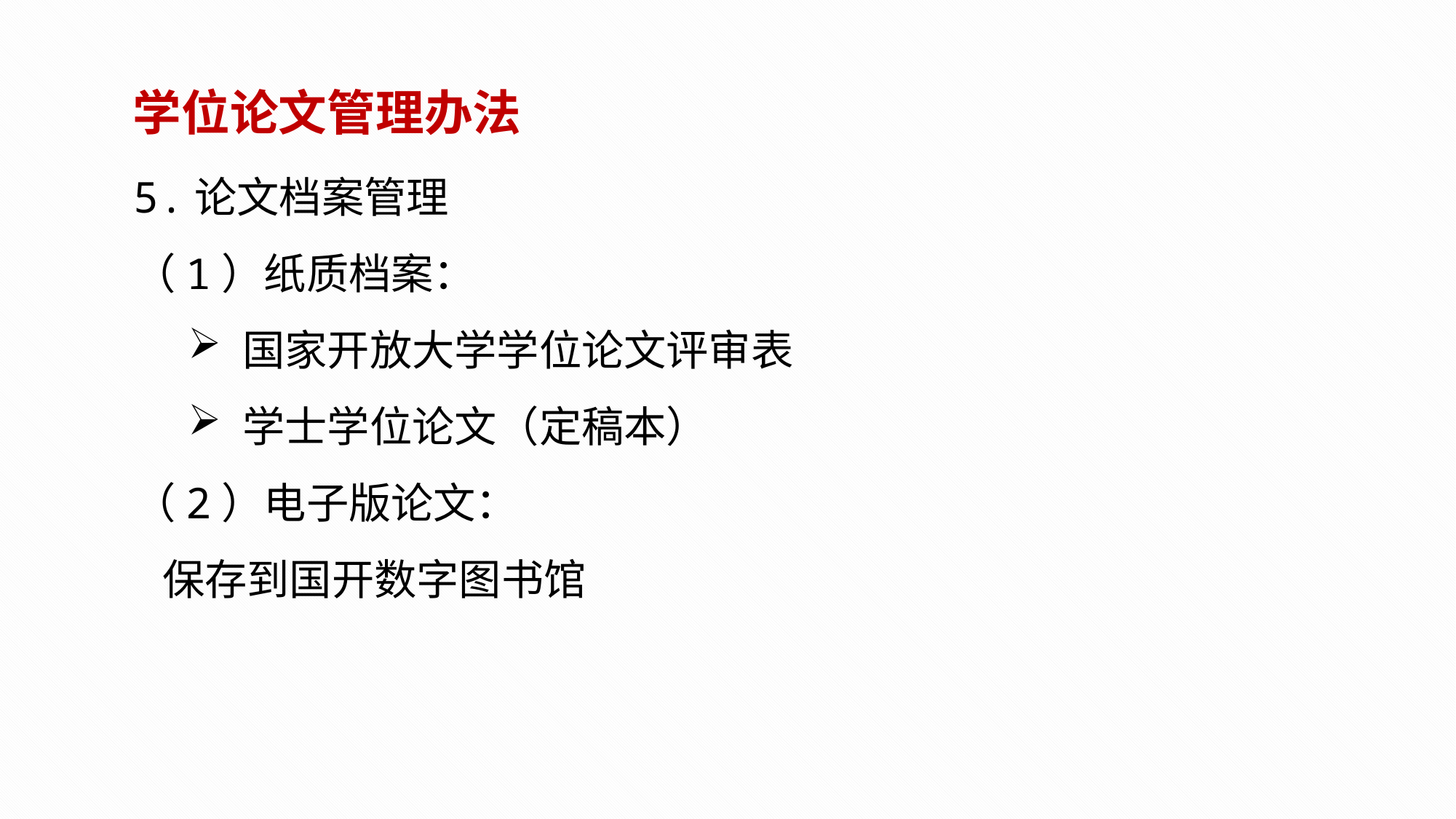

学位论文管理办法
5.论文档案管理
（1）纸质档案：
国家开放大学学位论文评审表
学士学位论文（定稿本）
（2）电子版论文：
  保存到国开数字图书馆